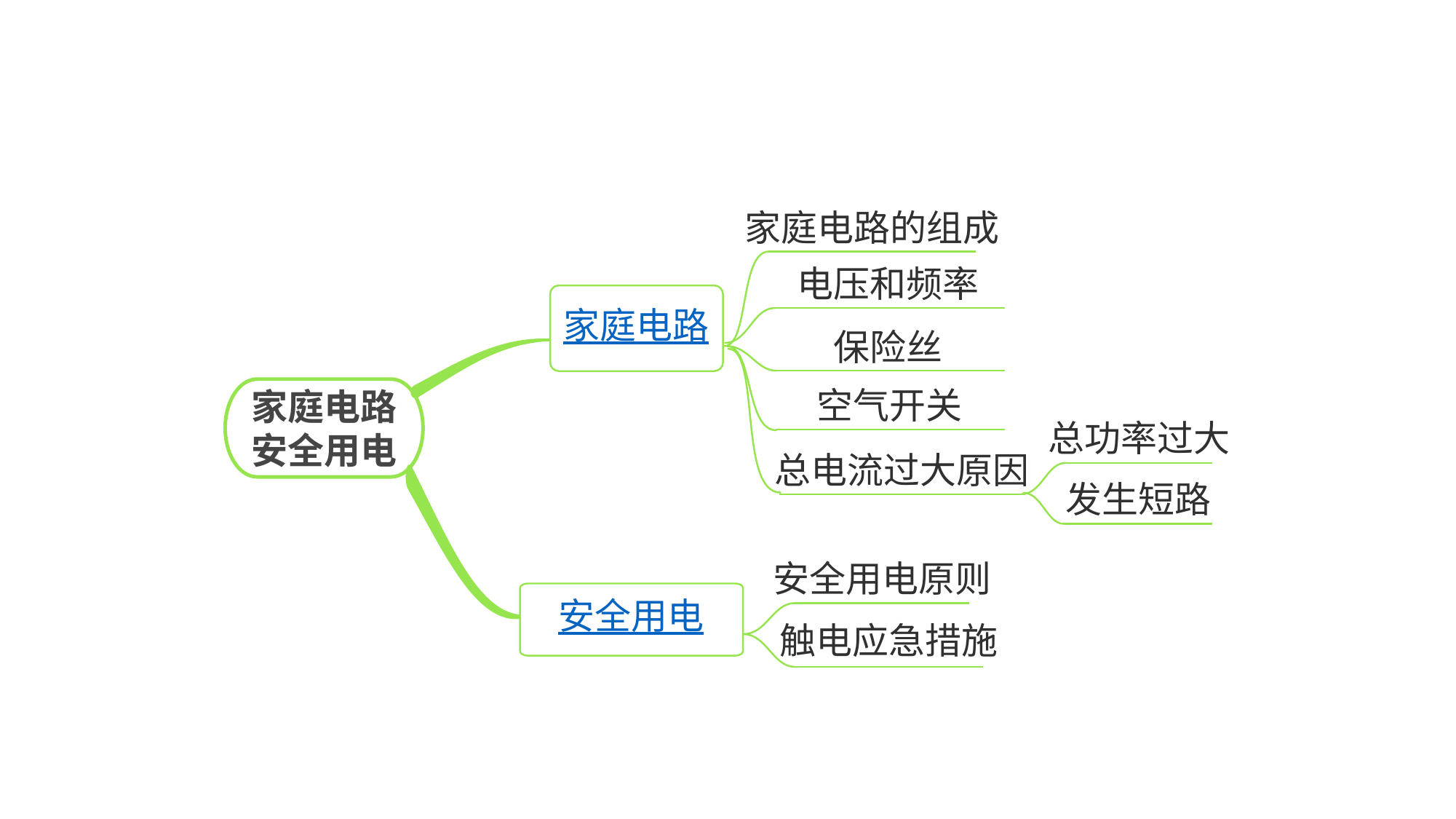

家庭电路的组成

电压和频率

家庭电路

保险丝

家庭电路
安全用电
空气开关

总功率过大

总电流过大原因
发生短路

安全用电
安全用电原则

触电应急措施